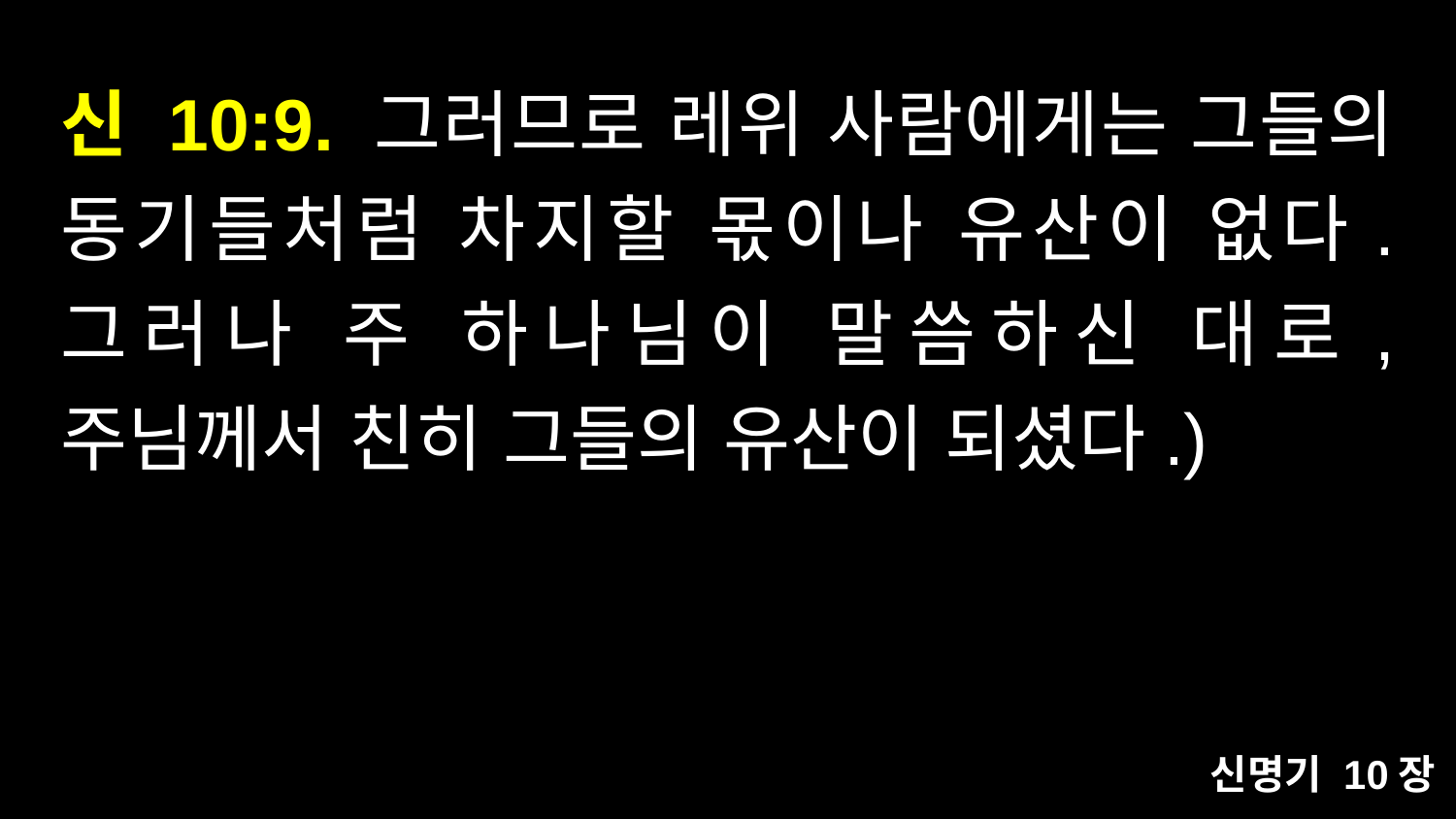

# 신 10:9. 그러므로 레위 사람에게는 그들의 동기들처럼 차지할 몫이나 유산이 없다. 그러나 주 하나님이 말씀하신 대로, 주님께서 친히 그들의 유산이 되셨다.)
신명기 10장